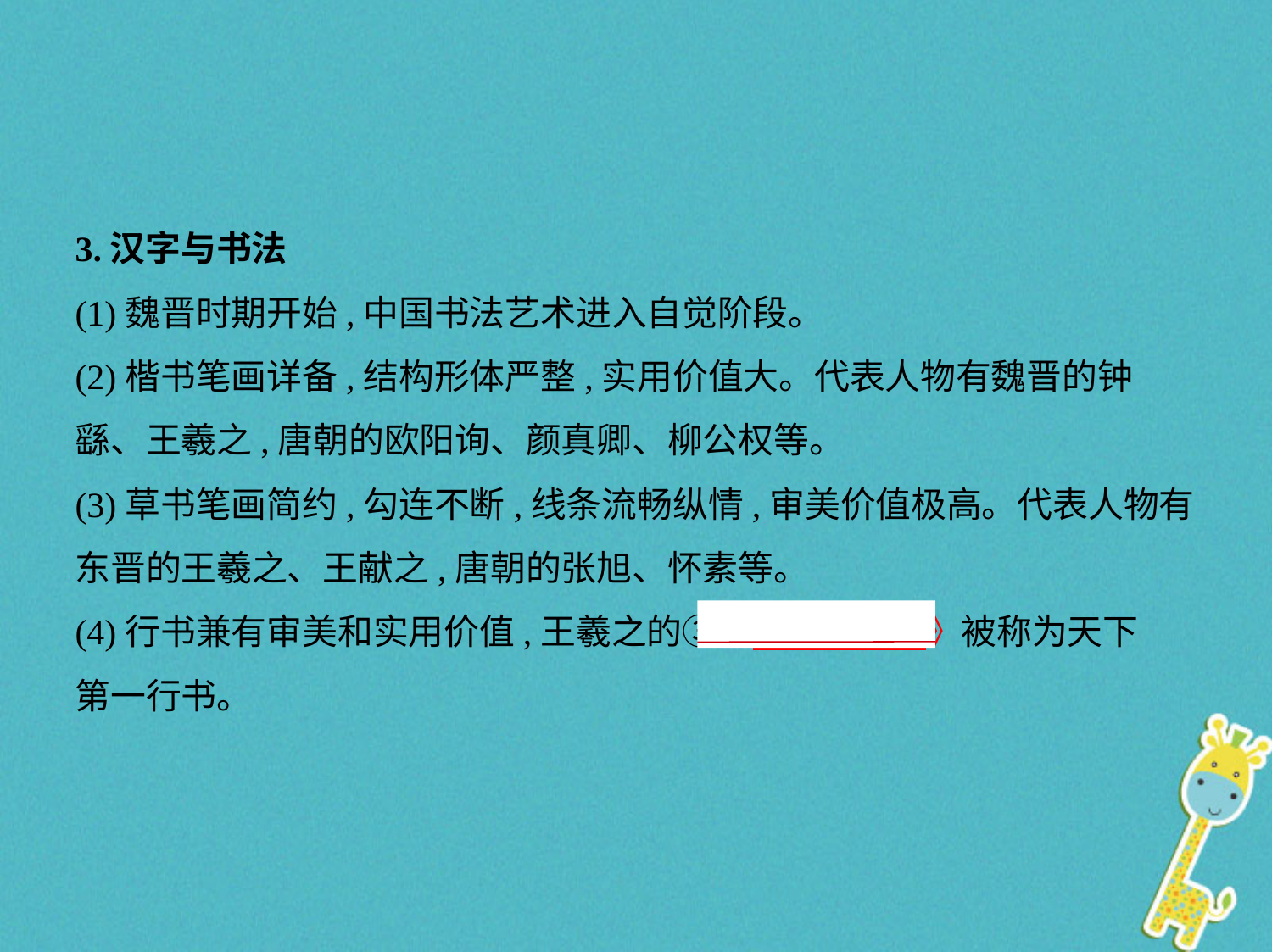

3.汉字与书法
(1)魏晋时期开始,中国书法艺术进入自觉阶段。
(2)楷书笔画详备,结构形体严整,实用价值大。代表人物有魏晋的钟
繇、王羲之,唐朝的欧阳询、颜真卿、柳公权等。
(3)草书笔画简约,勾连不断,线条流畅纵情,审美价值极高。代表人物有
东晋的王羲之、王献之,唐朝的张旭、怀素等。
(4)行书兼有审美和实用价值,王羲之的③《　兰亭序    》被称为天下
第一行书。